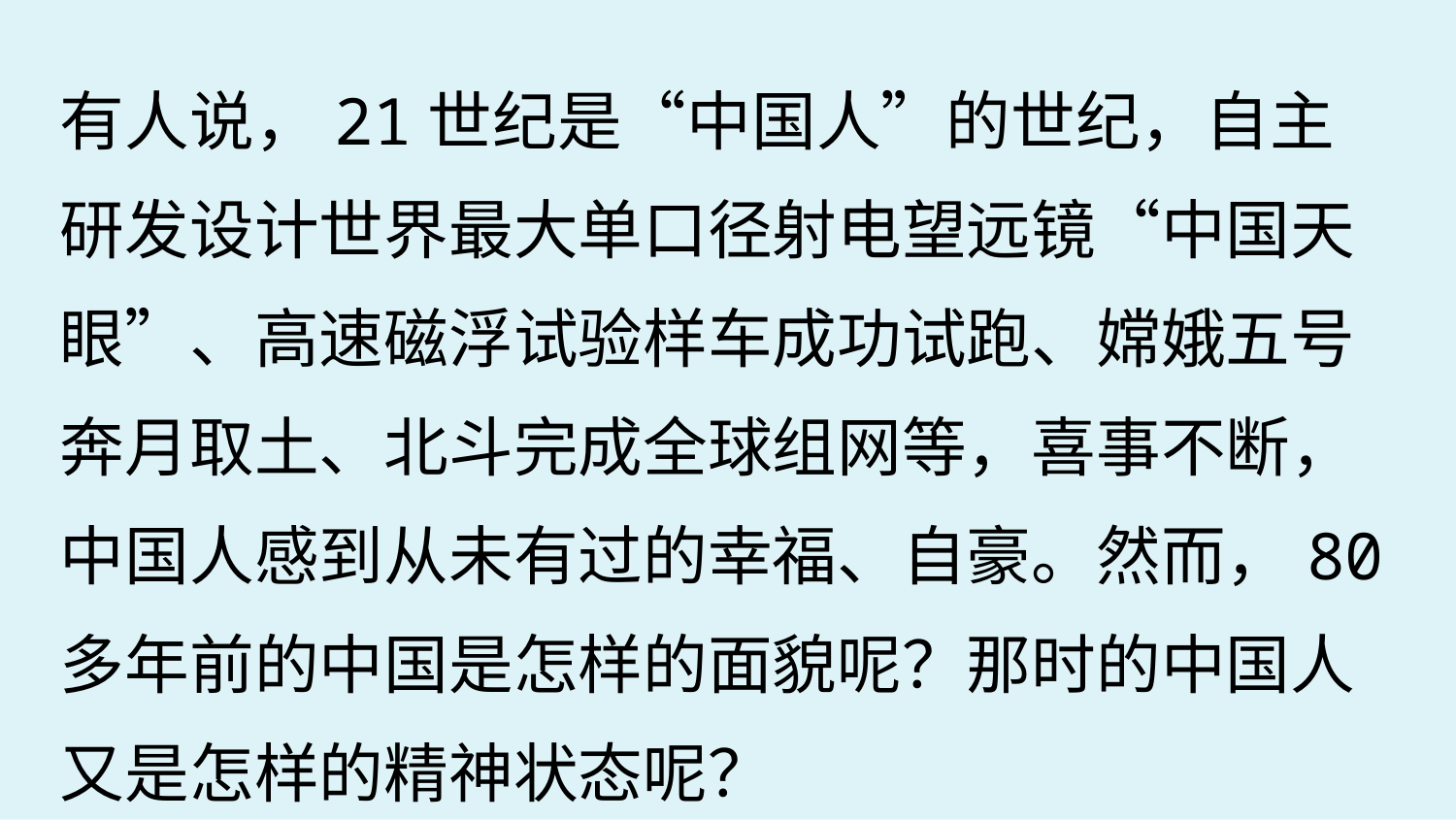

有人说，21世纪是“中国人”的世纪，自主研发设计世界最大单口径射电望远镜“中国天眼”、高速磁浮试验样车成功试跑、嫦娥五号奔月取土、北斗完成全球组网等，喜事不断，中国人感到从未有过的幸福、自豪。然而，80多年前的中国是怎样的面貌呢？那时的中国人又是怎样的精神状态呢？